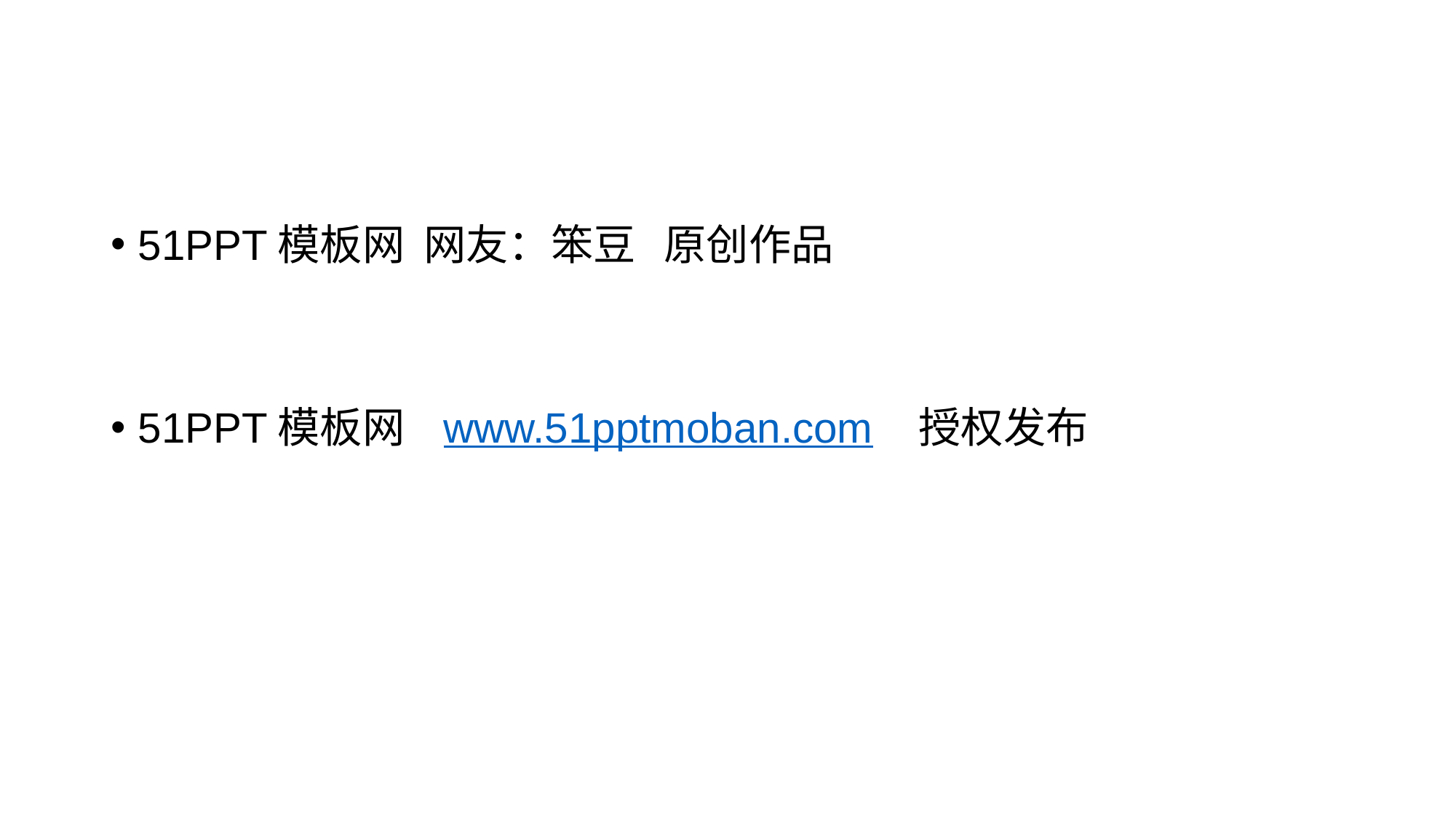

#
51PPT模板网  网友：笨豆   原创作品

51PPT模板网   www.51pptmoban.com   授权发布